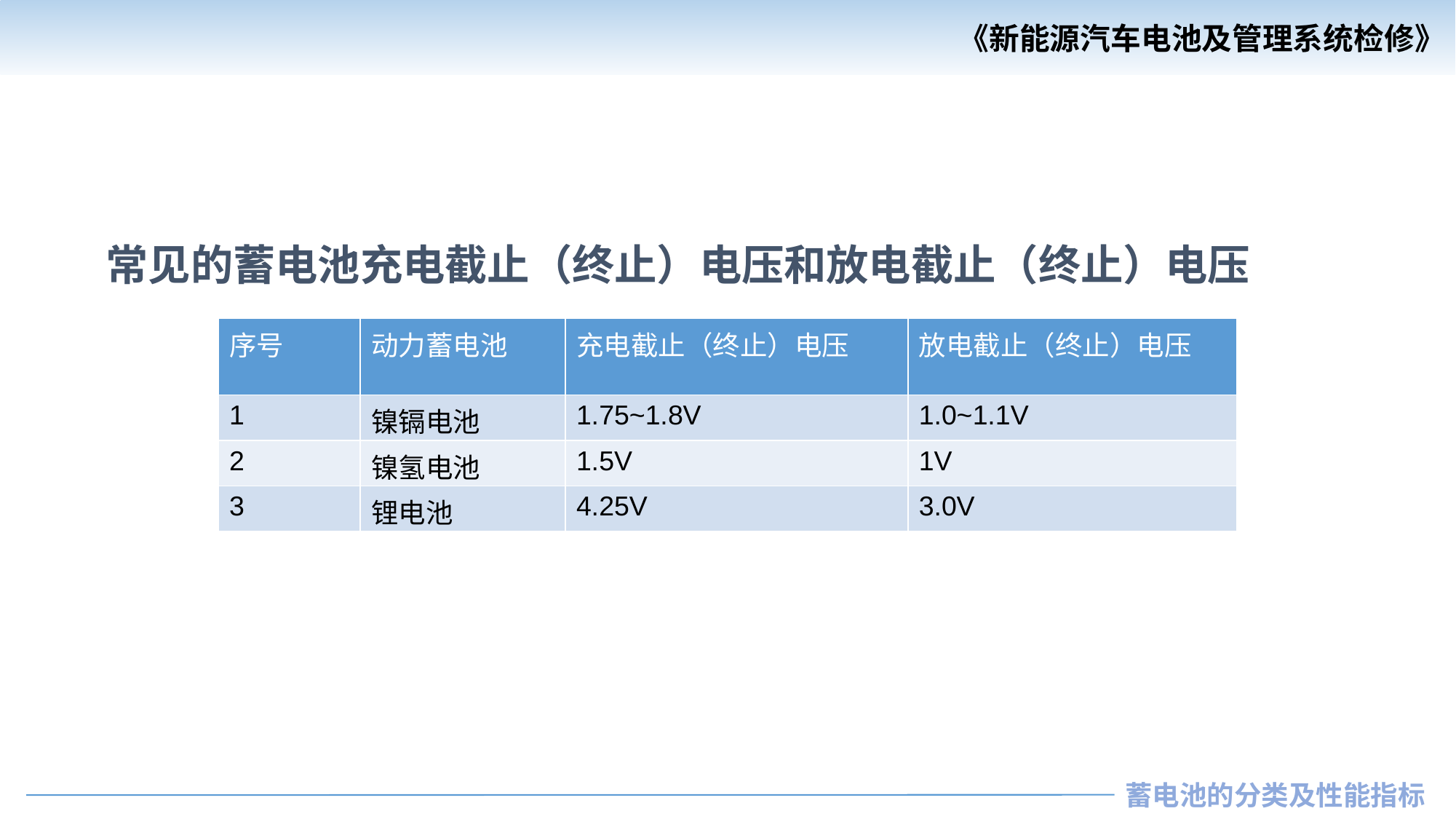

常见的蓄电池充电截止（终止）电压和放电截止（终止）电压
| 序号 | 动力蓄电池 | 充电截止（终止）电压 | 放电截止（终止）电压 |
| --- | --- | --- | --- |
| 1 | 镍镉电池 | 1.75~1.8V | 1.0~1.1V |
| 2 | 镍氢电池 | 1.5V | 1V |
| 3 | 锂电池 | 4.25V | 3.0V |